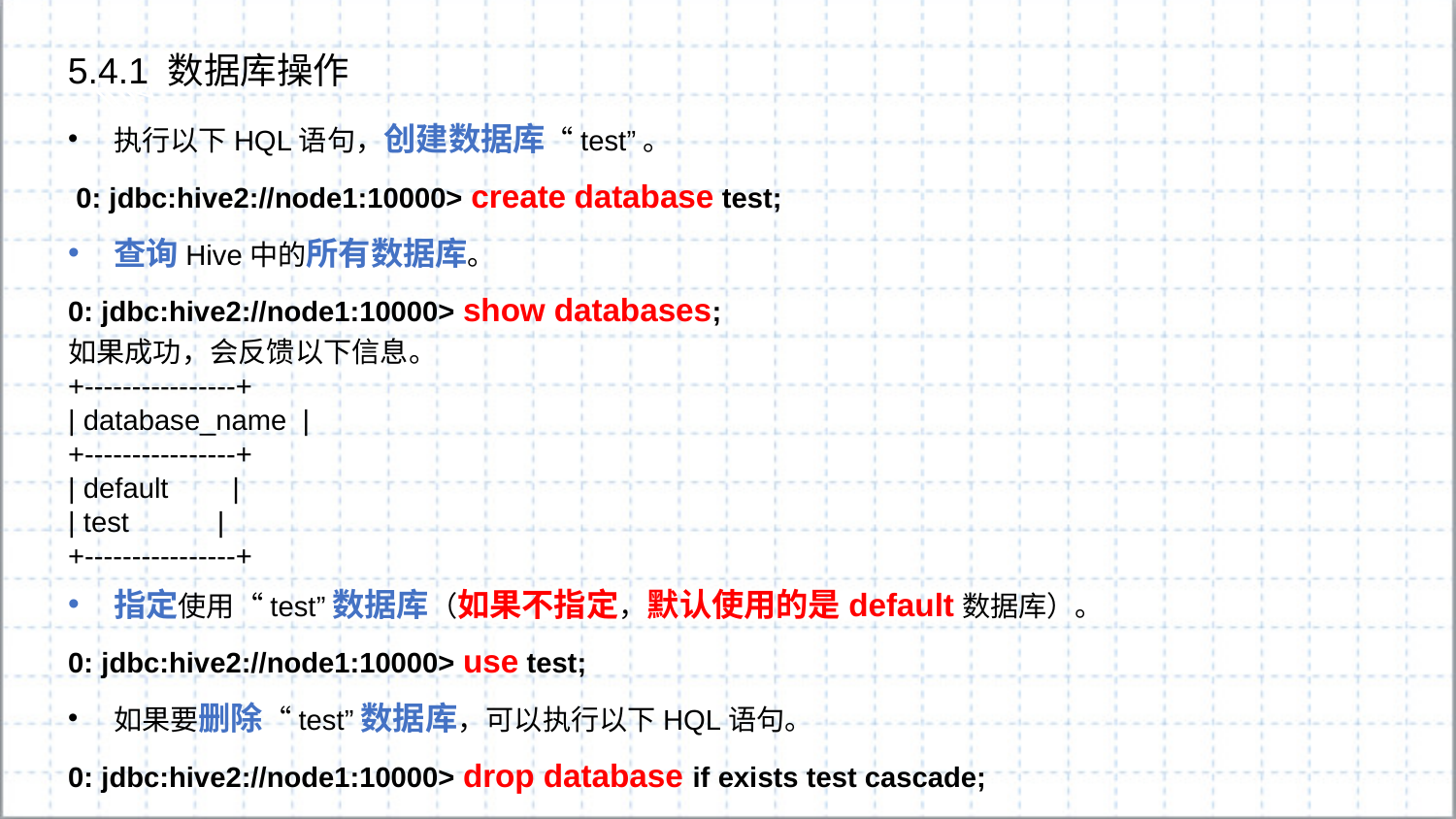

5.4.1 数据库操作
执行以下HQL语句，创建数据库“test”。
 0: jdbc:hive2://node1:10000> create database test;
查询Hive中的所有数据库。
0: jdbc:hive2://node1:10000> show databases;
如果成功，会反馈以下信息。
+----------------+
| database_name  |
+----------------+
| default        |
| test           |
+----------------+
指定使用“test”数据库（如果不指定，默认使用的是default数据库）。
0: jdbc:hive2://node1:10000> use test;
如果要删除“test”数据库，可以执行以下HQL语句。
0: jdbc:hive2://node1:10000> drop database if exists test cascade;